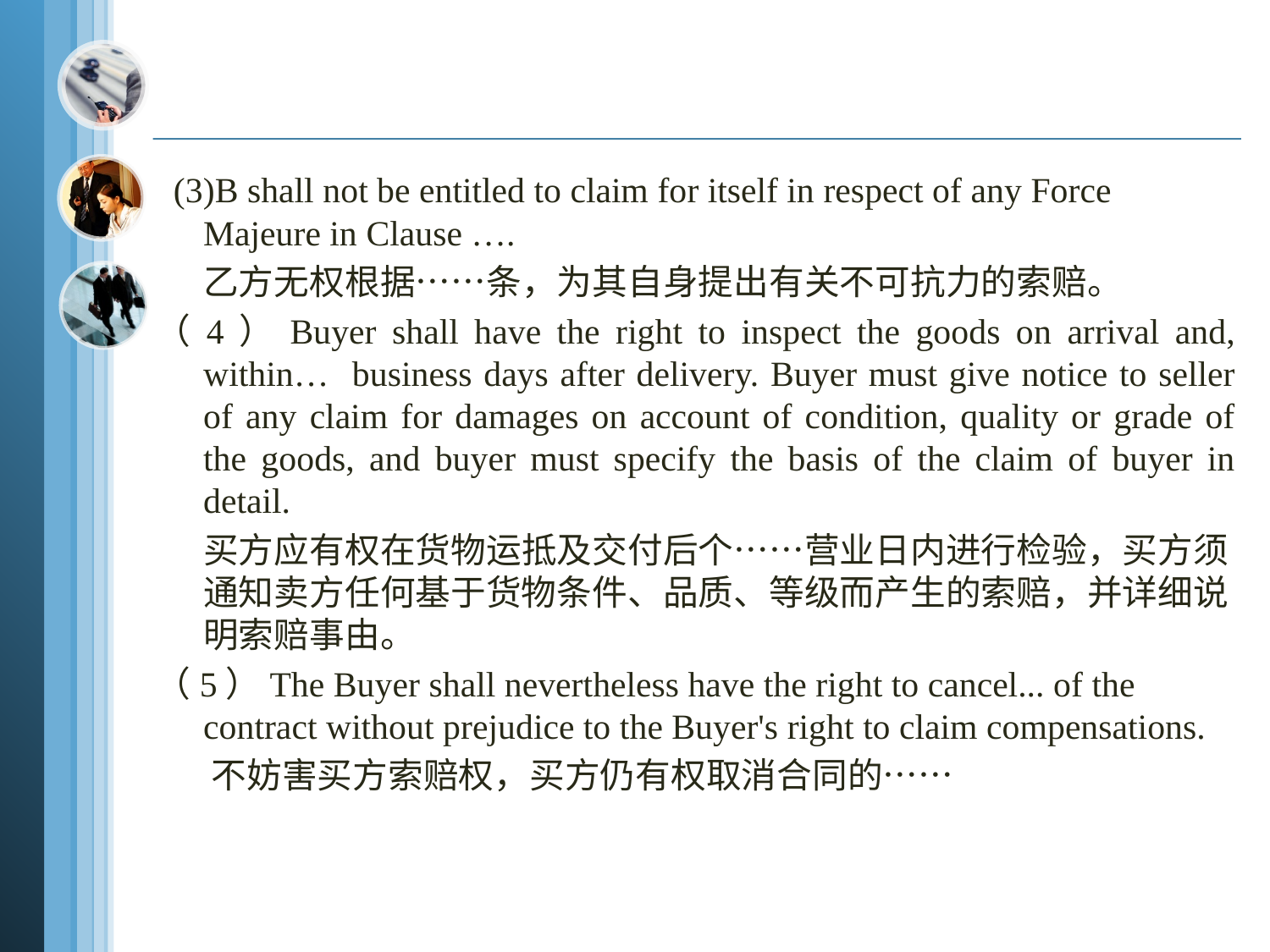

#
  (3)B shall not be entitled to claim for itself in respect of any Force Majeure in Clause ….
     乙方无权根据……条，为其自身提出有关不可抗力的索赔。
（4）Buyer shall have the right to inspect the goods on arrival and, within…  business days after delivery. Buyer must give notice to seller of any claim for damages on account of condition, quality or grade of the goods, and buyer must specify the basis of the claim of buyer in detail.
     买方应有权在货物运抵及交付后个……营业日内进行检验，买方须通知卖方任何基于货物条件、品质、等级而产生的索赔，并详细说明索赔事由。
（5）The Buyer shall nevertheless have the right to cancel... of the contract without prejudice to the Buyer's right to claim compensations.
      不妨害买方索赔权，买方仍有权取消合同的……